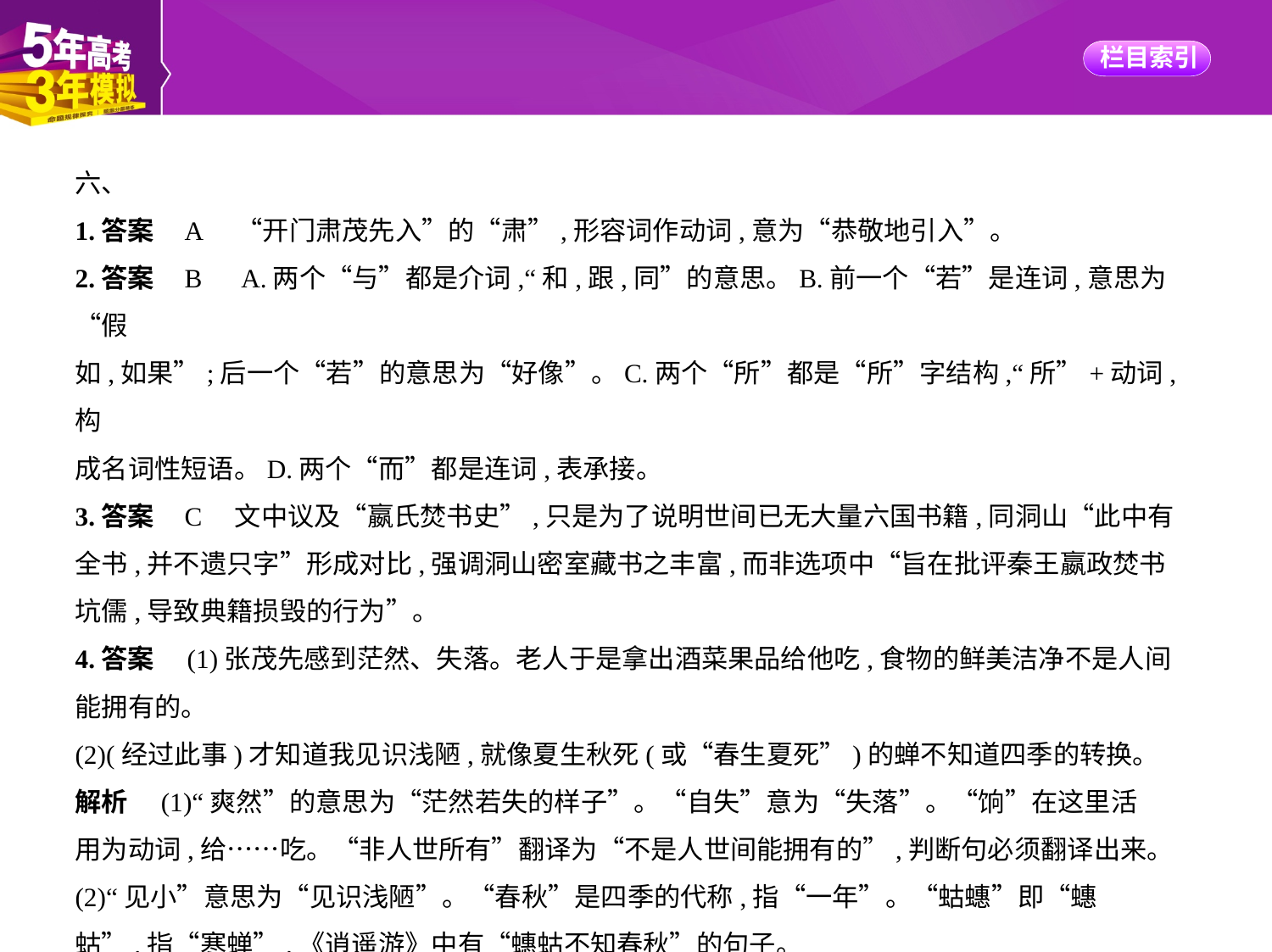

六、
1.答案    A　“开门肃茂先入”的“肃”,形容词作动词,意为“恭敬地引入”。
2.答案    B　A.两个“与”都是介词,“和,跟,同”的意思。B.前一个“若”是连词,意思为“假
如,如果”;后一个“若”的意思为“好像”。C.两个“所”都是“所”字结构,“所”+动词,构
成名词性短语。D.两个“而”都是连词,表承接。
3.答案    C　文中议及“嬴氏焚书史”,只是为了说明世间已无大量六国书籍,同洞山“此中有
全书,并不遗只字”形成对比,强调洞山密室藏书之丰富,而非选项中“旨在批评秦王嬴政焚书
坑儒,导致典籍损毁的行为”。
4.答案　(1)张茂先感到茫然、失落。老人于是拿出酒菜果品给他吃,食物的鲜美洁净不是人间
能拥有的。
(2)(经过此事)才知道我见识浅陋,就像夏生秋死(或“春生夏死”)的蝉不知道四季的转换。
解析　(1)“爽然”的意思为“茫然若失的样子”。“自失”意为“失落”。“饷”在这里活
用为动词,给……吃。“非人世所有”翻译为“不是人世间能拥有的”,判断句必须翻译出来。
(2)“见小”意思为“见识浅陋”。“春秋”是四季的代称,指“一年”。“蛄蟪”即“蟪
蛄”,指“寒蝉”,《逍遥游》中有“蟪蛄不知春秋”的句子。